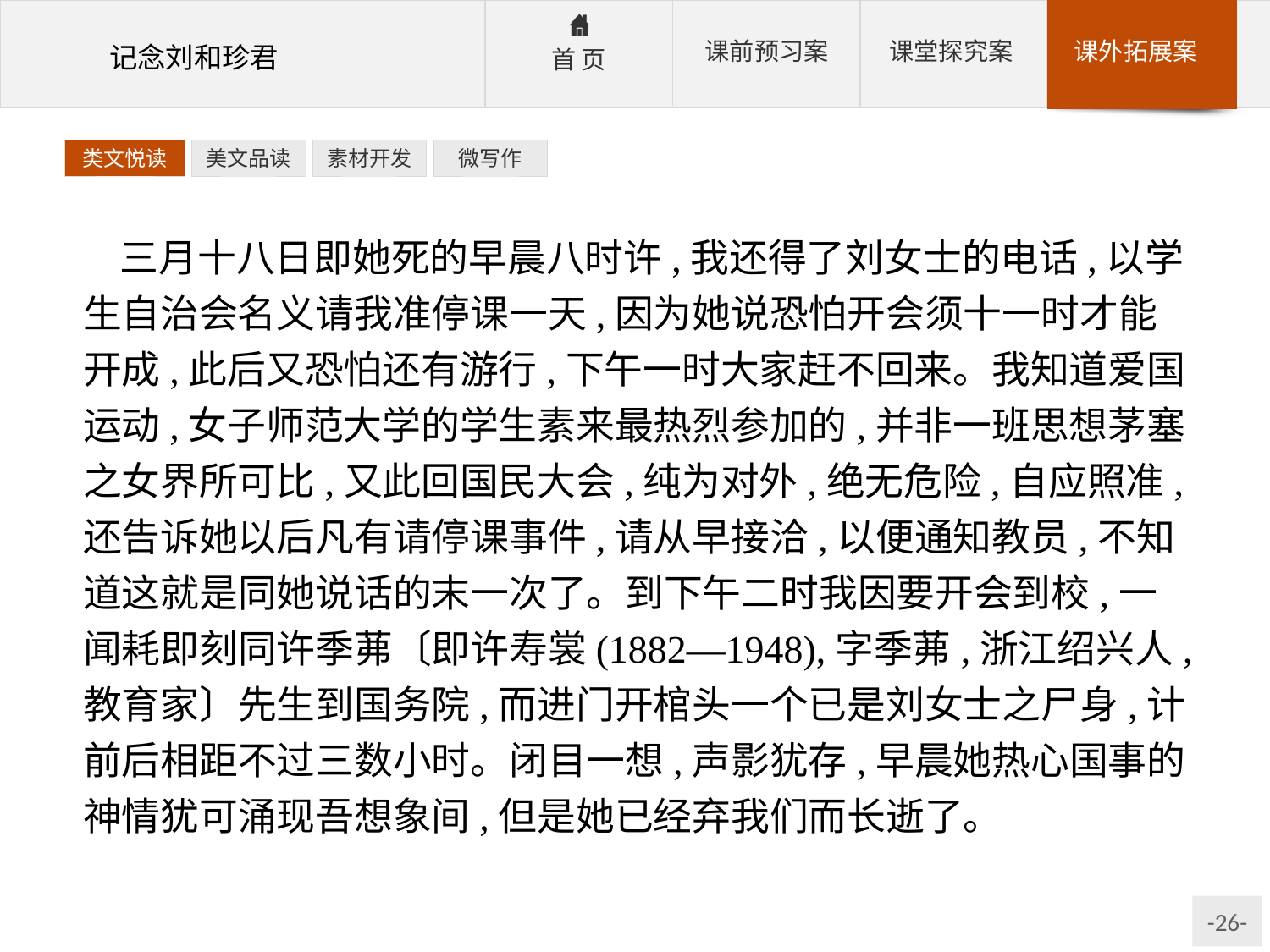

类文悦读
美文品读
素材开发
微写作
三月十八日即她死的早晨八时许,我还得了刘女士的电话,以学生自治会名义请我准停课一天,因为她说恐怕开会须十一时才能开成,此后又恐怕还有游行,下午一时大家赶不回来。我知道爱国运动,女子师范大学的学生素来最热烈参加的,并非一班思想茅塞之女界所可比,又此回国民大会,纯为对外,绝无危险,自应照准,还告诉她以后凡有请停课事件,请从早接洽,以便通知教员,不知道这就是同她说话的末一次了。到下午二时我因要开会到校,一闻耗即刻同许季茀〔即许寿裳(1882—1948),字季茀,浙江绍兴人,教育家〕先生到国务院,而进门开棺头一个已是刘女士之尸身,计前后相距不过三数小时。闭目一想,声影犹存,早晨她热心国事的神情犹可涌现吾想象间,但是她已经弃我们而长逝了。